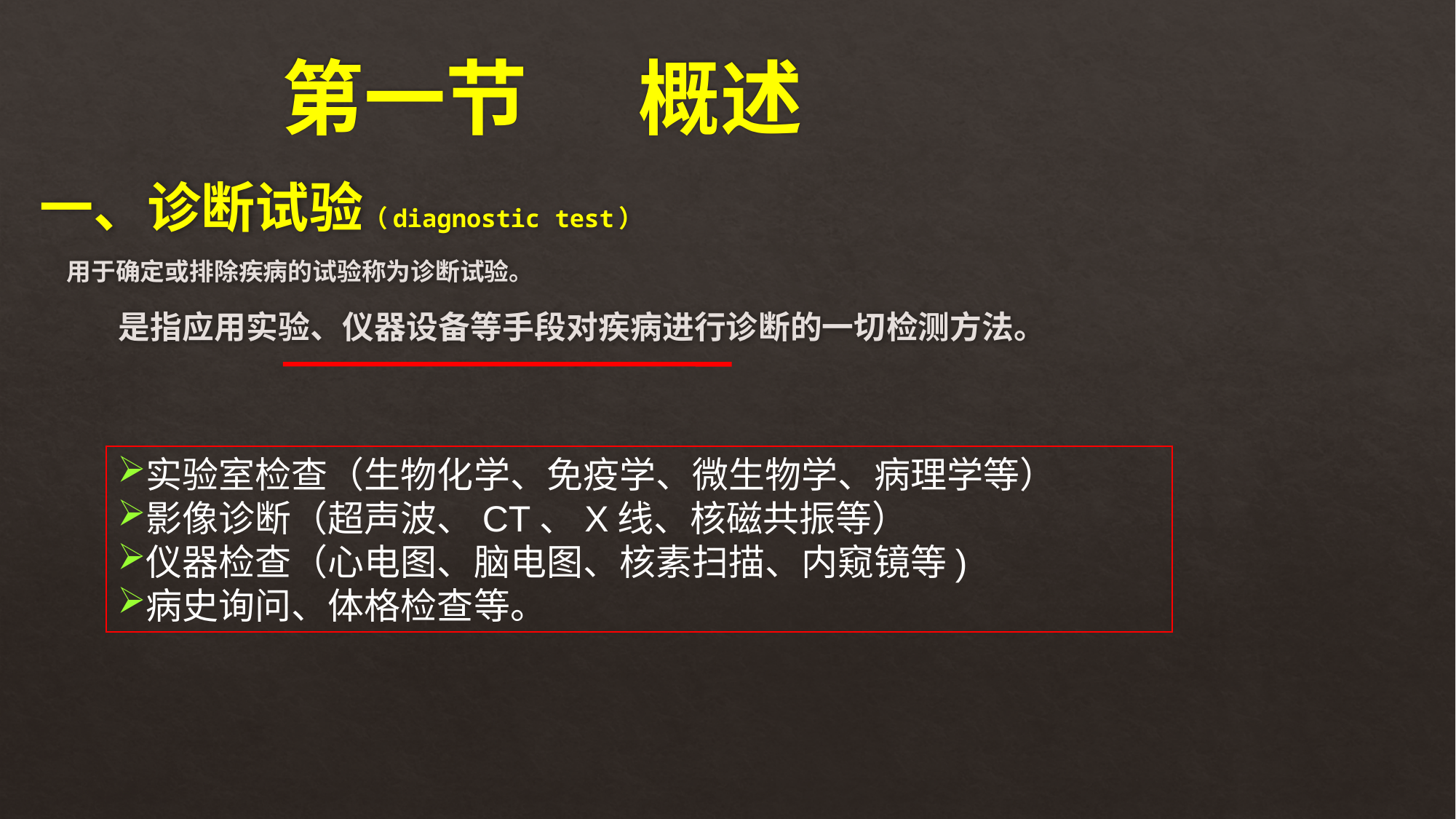

# 第一节      概述
一、诊断试验（diagnostic test）
    用于确定或排除疾病的试验称为诊断试验。
          是指应用实验、仪器设备等手段对疾病进行诊断的一切检测方法。

实验室检查（生物化学、免疫学、微生物学、病理学等）
影像诊断（超声波、CT、X线、核磁共振等）
仪器检查（心电图、脑电图、核素扫描、内窥镜等)
病史询问、体格检查等。